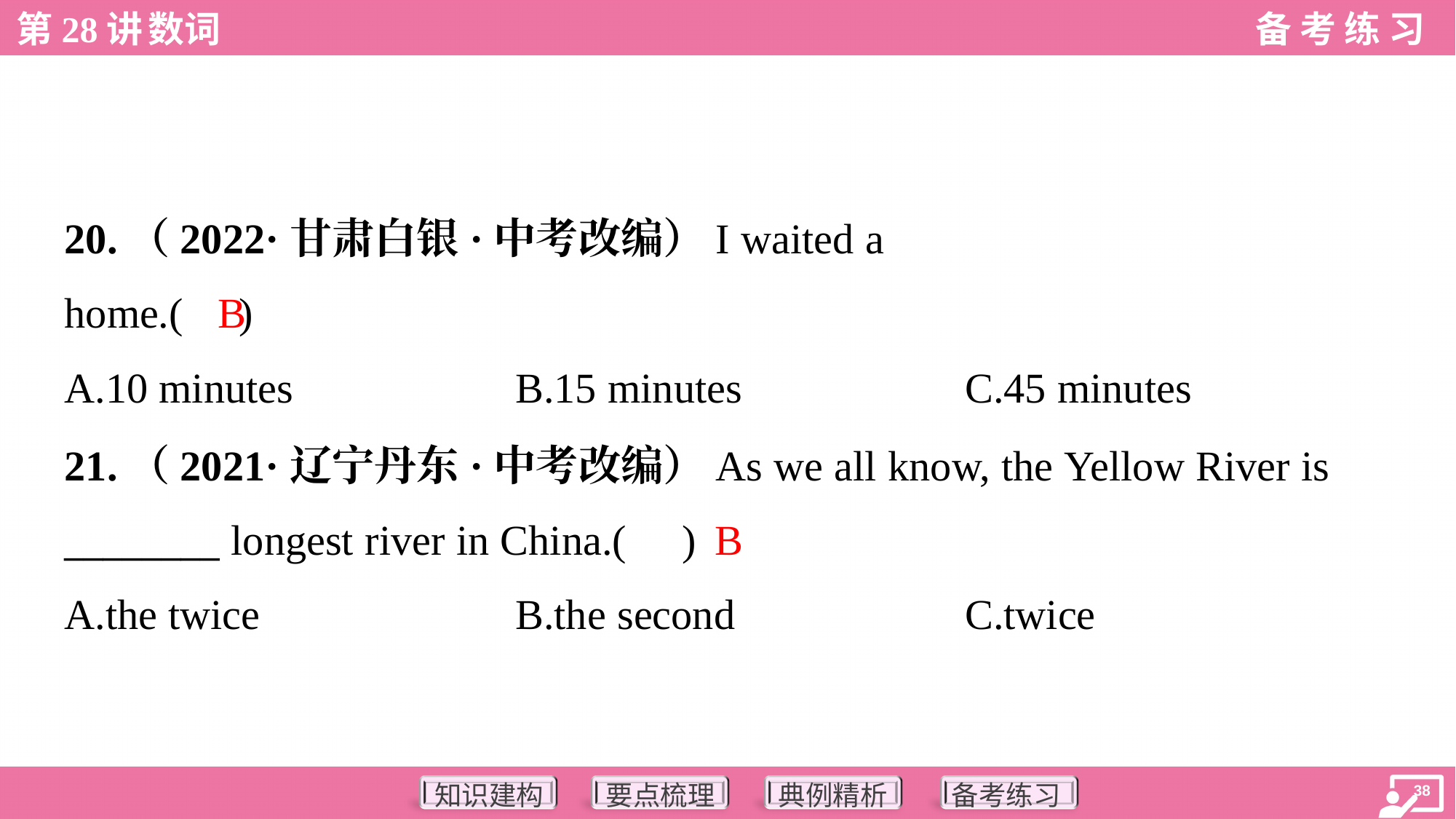

20.（2022·甘肃白银·中考改编）I waited a. .quarter of an hour and went
home.(     )
B
A.10 minutes	B.15 minutes	C.45 minutes
21.（2021·辽宁丹东·中考改编）As we all know, the Yellow River is
________ longest river in China.(     )
B
A.the twice	B.the second	C.twice